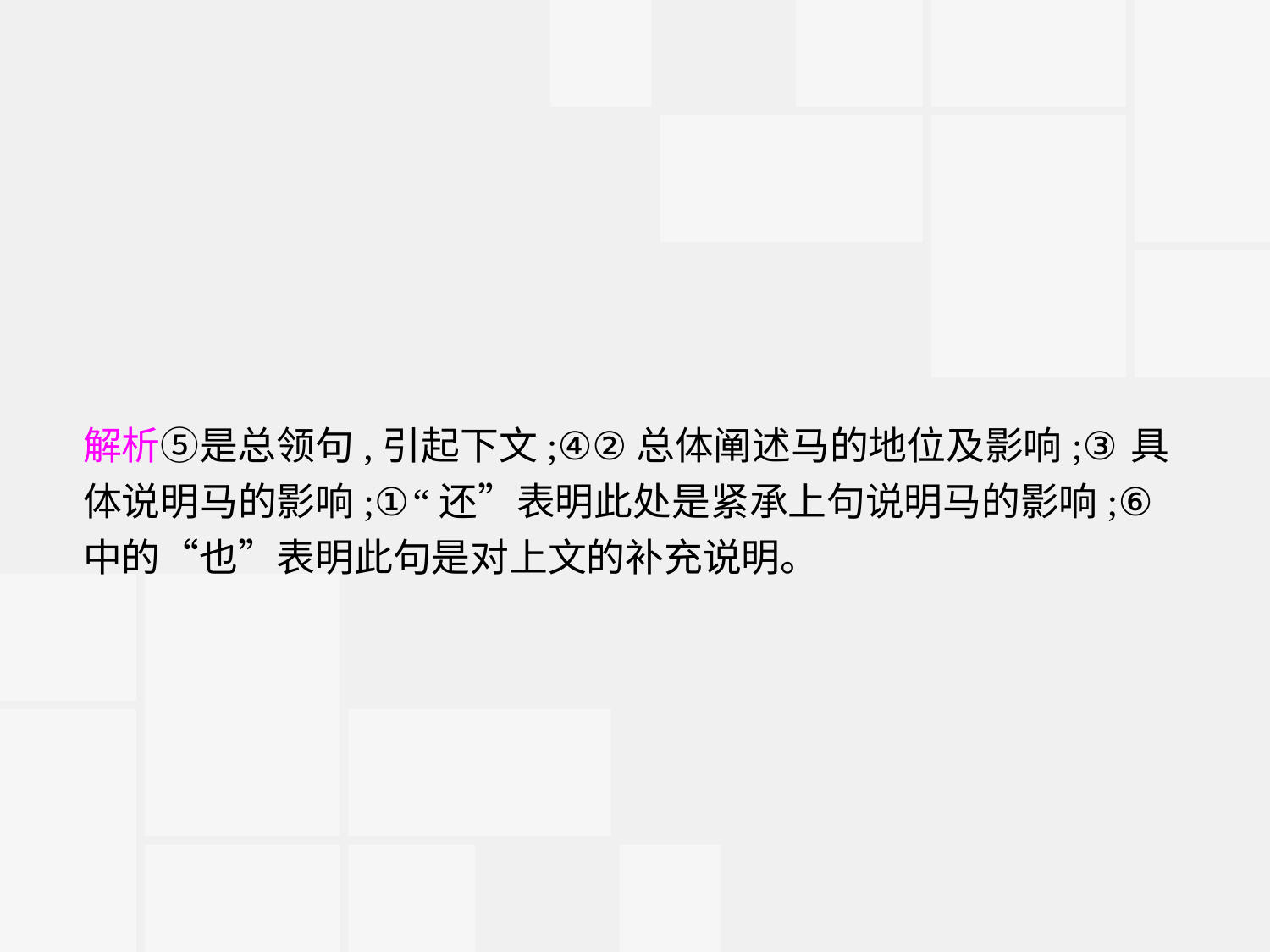

解析⑤是总领句,引起下文;④②总体阐述马的地位及影响;③具体说明马的影响;①“还”表明此处是紧承上句说明马的影响;⑥中的“也”表明此句是对上文的补充说明。